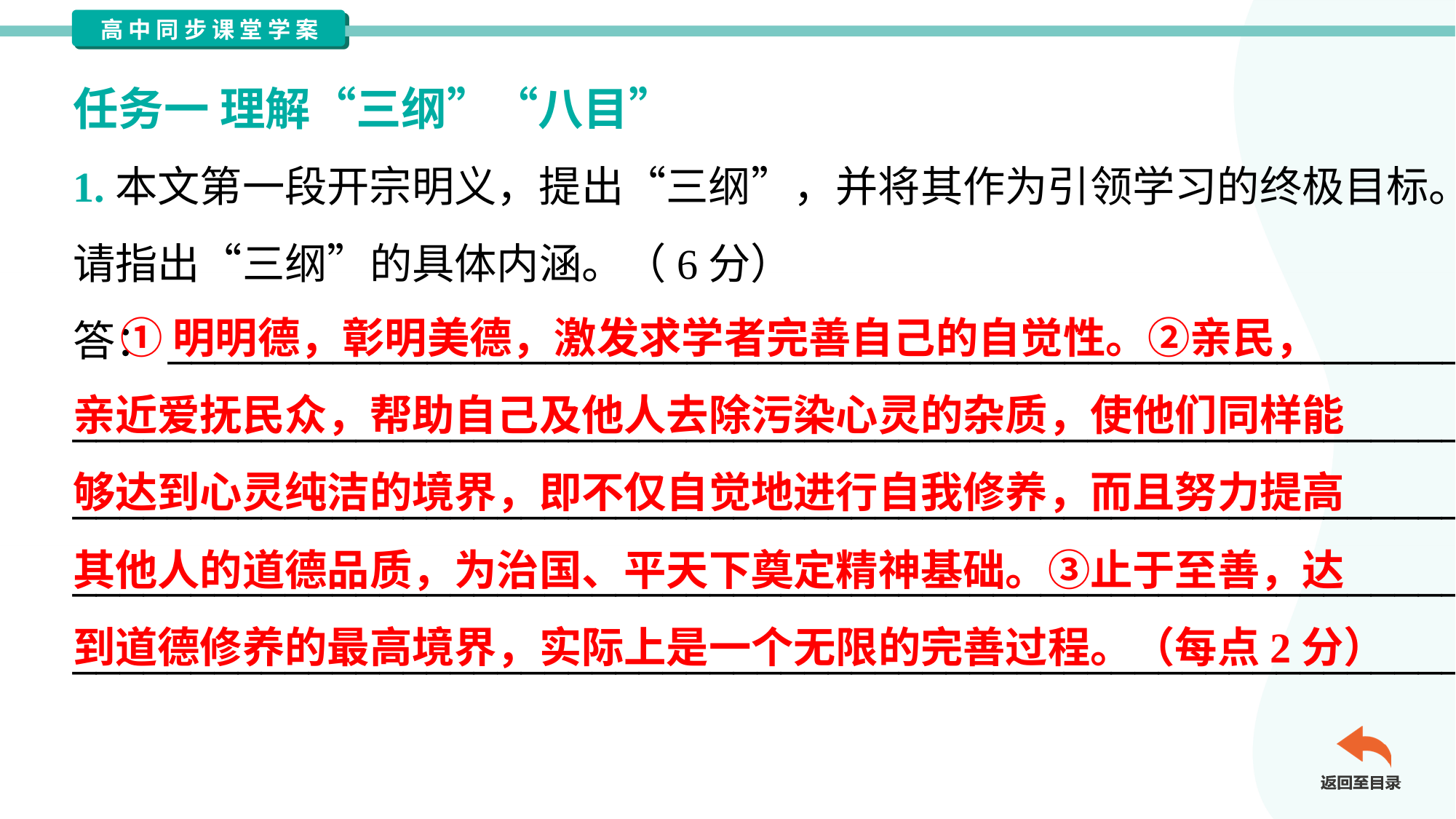

任务一 理解“三纲”“八目”
1.本文第一段开宗明义，提出“三纲”，并将其作为引领学习的终极目标。
请指出“三纲”的具体内涵。（6分）
答：_________________________________________________________
_____________________________________________________________
_____________________________________________________________
_____________________________________________________________
_____________________________________________________________
     ①明明德，彰明美德，激发求学者完善自己的自觉性。②亲民，
亲近爱抚民众，帮助自己及他人去除污染心灵的杂质，使他们同样能
够达到心灵纯洁的境界，即不仅自觉地进行自我修养，而且努力提高
其他人的道德品质，为治国、平天下奠定精神基础。③止于至善，达
到道德修养的最高境界，实际上是一个无限的完善过程。（每点2分）